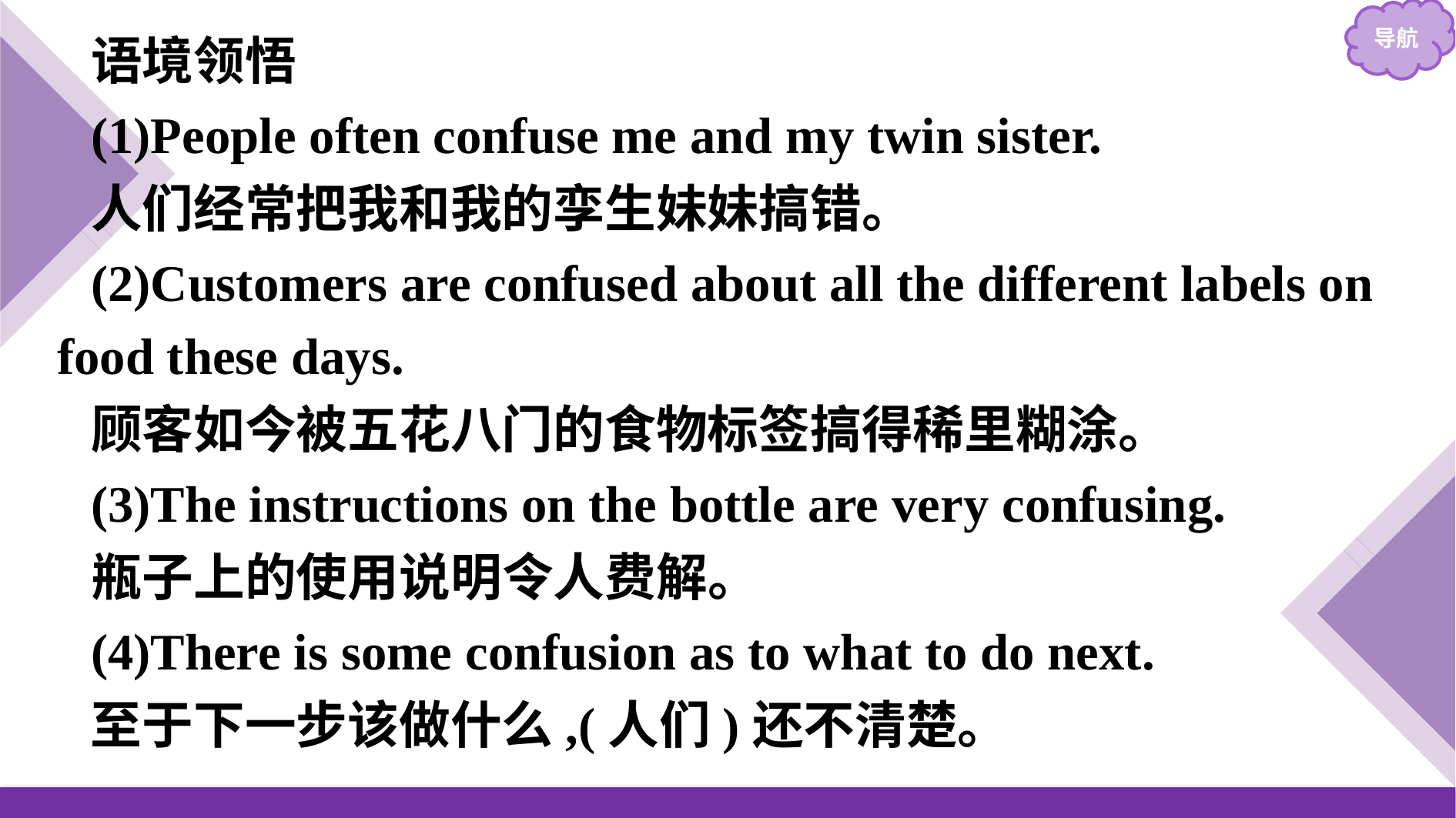

语境领悟
(1)People often confuse me and my twin sister.
人们经常把我和我的孪生妹妹搞错。
(2)Customers are confused about all the different labels on food these days.
顾客如今被五花八门的食物标签搞得稀里糊涂。
(3)The instructions on the bottle are very confusing.
瓶子上的使用说明令人费解。
(4)There is some confusion as to what to do next.
至于下一步该做什么,(人们)还不清楚。